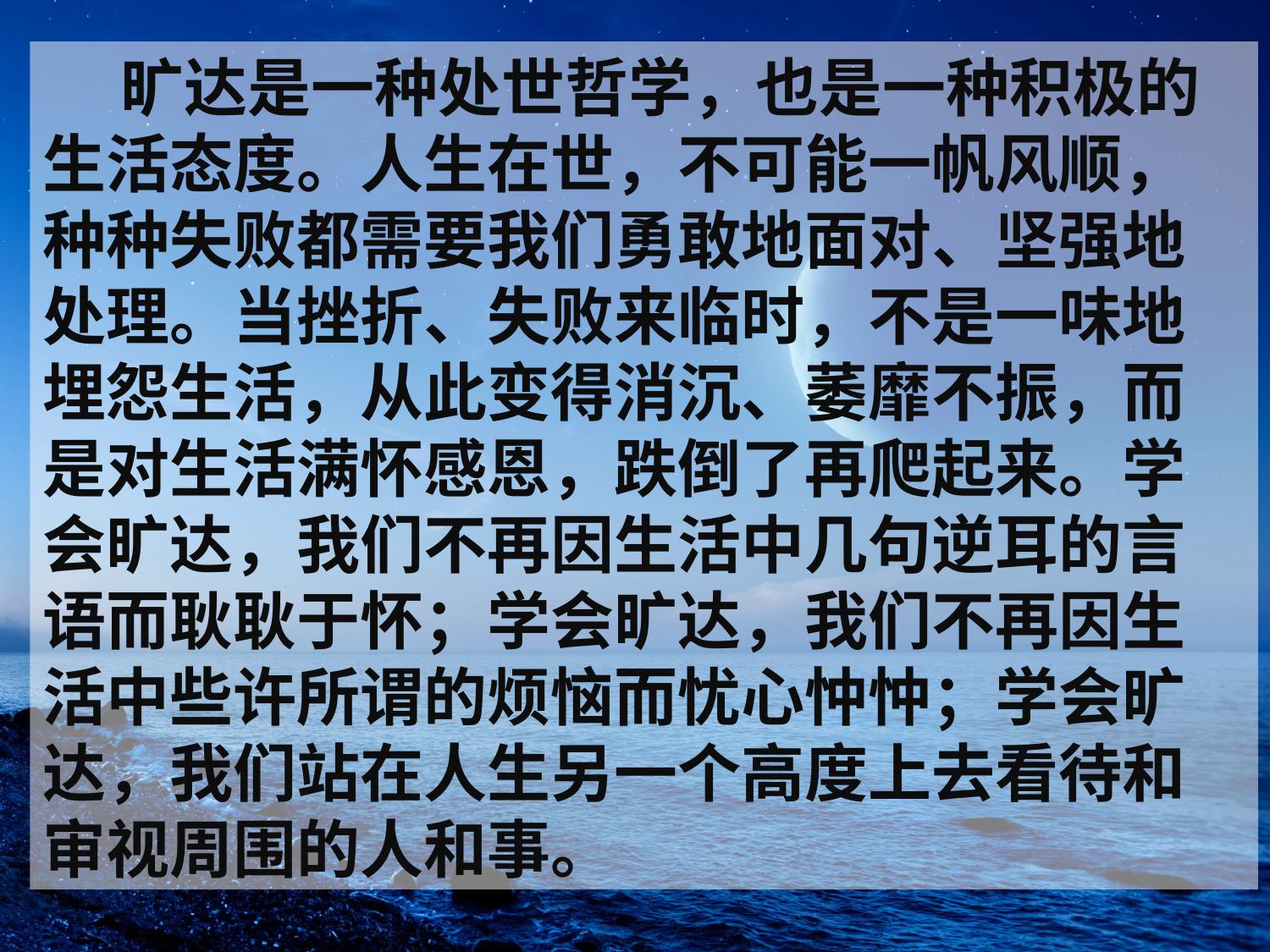

旷达是一种处世哲学，也是一种积极的生活态度。人生在世，不可能一帆风顺，种种失败都需要我们勇敢地面对、坚强地处理。当挫折、失败来临时，不是一味地埋怨生活，从此变得消沉、萎靡不振，而是对生活满怀感恩，跌倒了再爬起来。学会旷达，我们不再因生活中几句逆耳的言语而耿耿于怀；学会旷达，我们不再因生活中些许所谓的烦恼而忧心忡忡；学会旷达，我们站在人生另一个高度上去看待和审视周围的人和事。